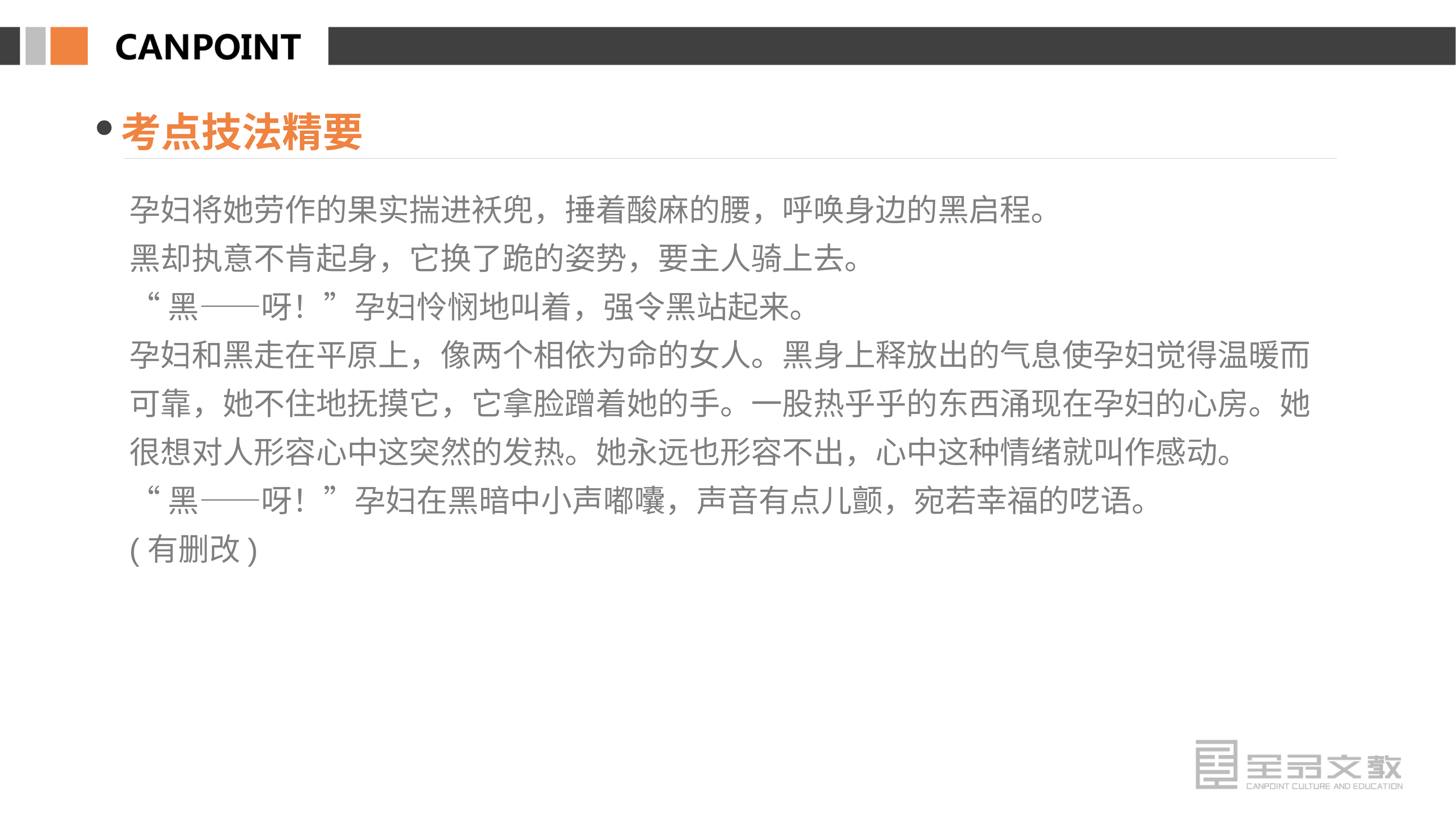

考点技法精要

孕妇将她劳作的果实揣进袄兜，捶着酸麻的腰，呼唤身边的黑启程。
黑却执意不肯起身，它换了跪的姿势，要主人骑上去。
“黑——呀！”孕妇怜悯地叫着，强令黑站起来。
孕妇和黑走在平原上，像两个相依为命的女人。黑身上释放出的气息使孕妇觉得温暖而可靠，她不住地抚摸它，它拿脸蹭着她的手。一股热乎乎的东西涌现在孕妇的心房。她很想对人形容心中这突然的发热。她永远也形容不出，心中这种情绪就叫作感动。
“黑——呀！”孕妇在黑暗中小声嘟囔，声音有点儿颤，宛若幸福的呓语。
(有删改)